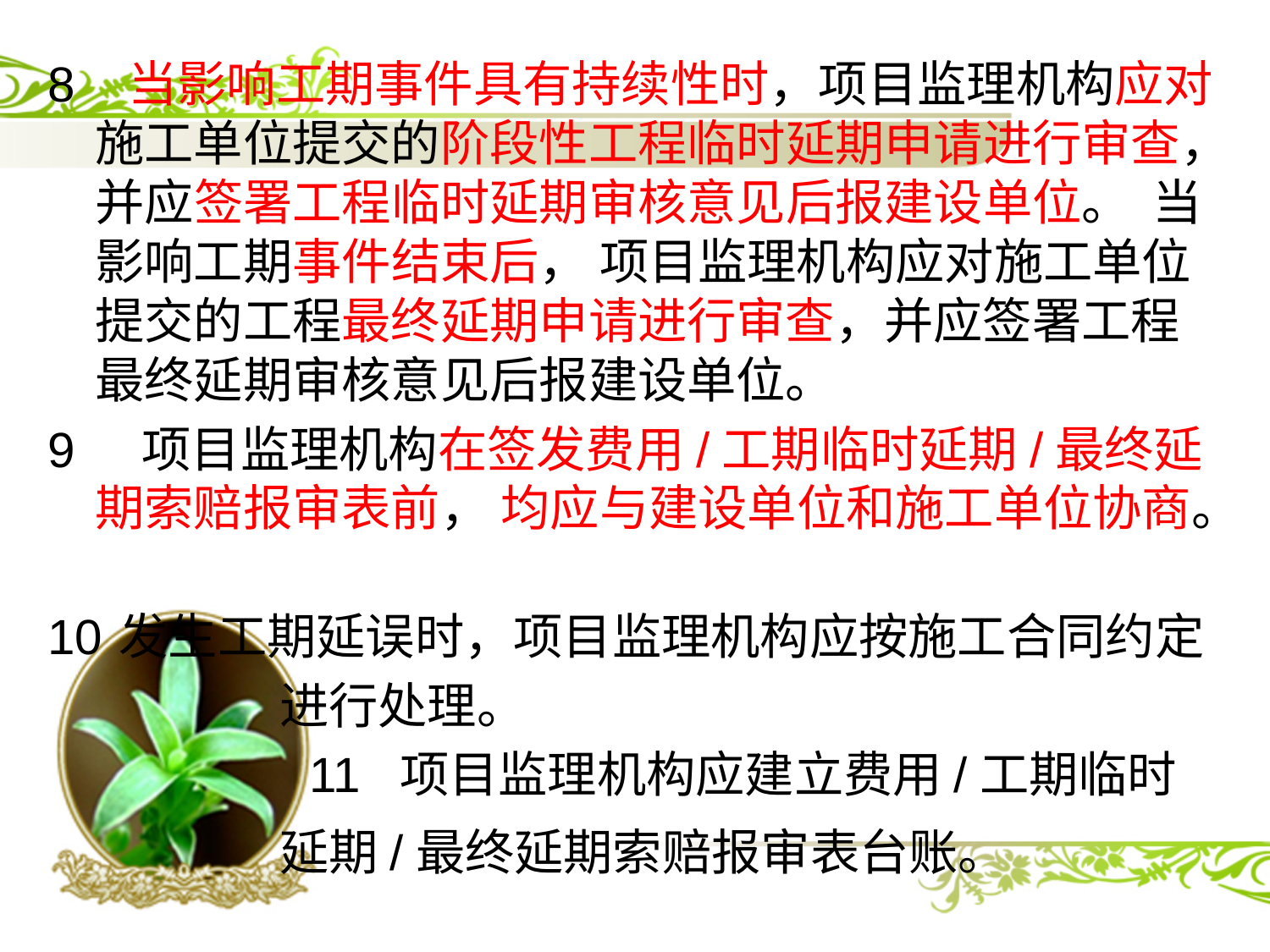

8   当影响工期事件具有持续性时，项目监理机构应对施工单位提交的阶段性工程临时延期申请进行审查，并应签署工程临时延期审核意见后报建设单位。  当影响工期事件结束后， 项目监理机构应对施工单位提交的工程最终延期申请进行审查，并应签署工程最终延期审核意见后报建设单位。
9    项目监理机构在签发费用/工期临时延期/最终延期索赔报审表前， 均应与建设单位和施工单位协商。
发生工期延误时，项目监理机构应按施工合同约定
                    进行处理。
                   11  项目监理机构应建立费用/工期临时
                    延期/最终延期索赔报审表台账。